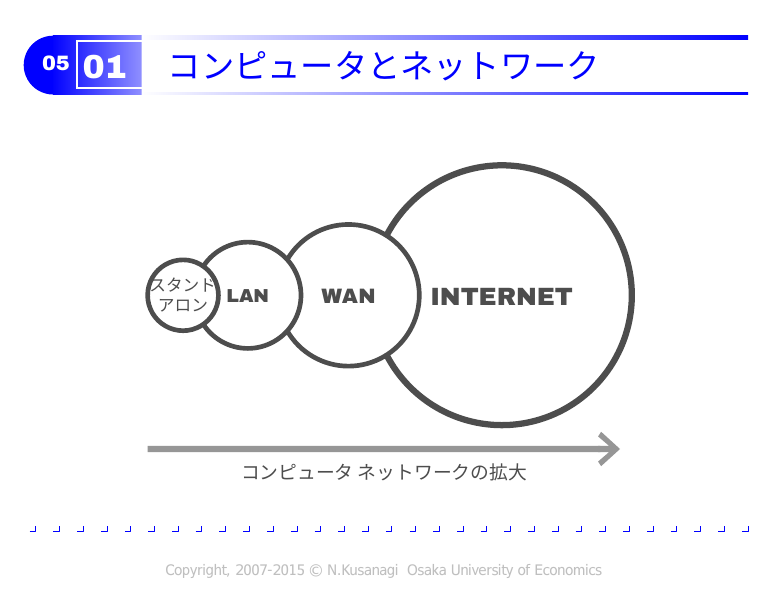

# 01   コンピュータとネットワーク
INTERNET

WAN
LAN
スタンド
アロン
コンピュータ ネットワークの拡大